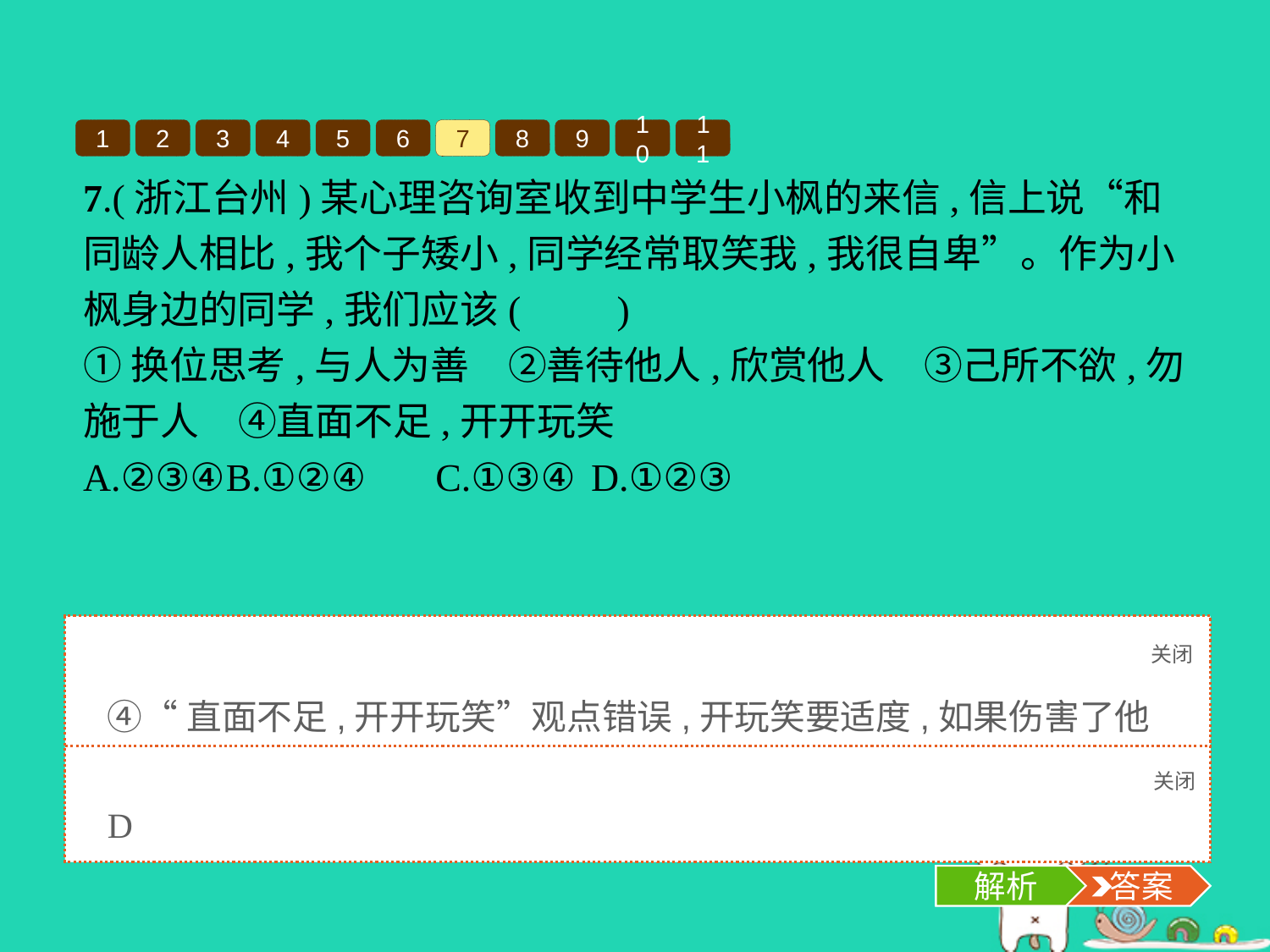

1
2
3
4
5
6
7
8
9
10
11
7.(浙江台州)某心理咨询室收到中学生小枫的来信,信上说“和同龄人相比,我个子矮小,同学经常取笑我,我很自卑”。作为小枫身边的同学,我们应该(　　)
①换位思考,与人为善　②善待他人,欣赏他人　③己所不欲,勿施于人　④直面不足,开开玩笑
A.②③④	B.①②④	C.①③④	D.①②③

关闭
解析

④“直面不足,开开玩笑”观点错误,开玩笑要适度,如果伤害了他人的自尊心就不可取,所以排除包含④的选项,只有D项是正确的。

关闭
解析
  答案

D
解析
  答案